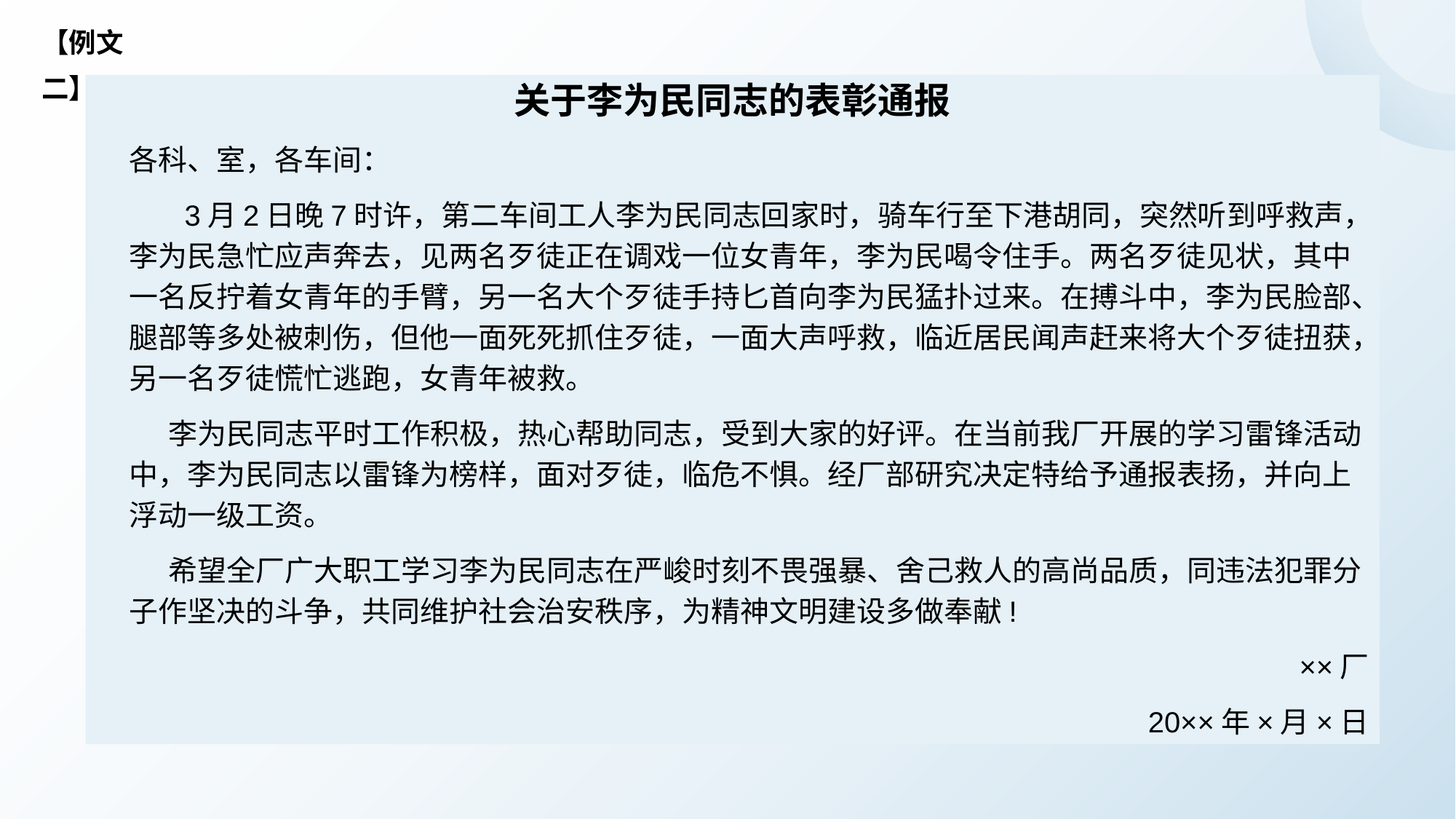

【例文二】
关于李为民同志的表彰通报
    各科、室，各车间：
           3月2日晚7时许，第二车间工人李为民同志回家时，骑车行至下港胡同，突然听到呼救声，李为民急忙应声奔去，见两名歹徒正在调戏一位女青年，李为民喝令住手。两名歹徒见状，其中一名反拧着女青年的手臂，另一名大个歹徒手持匕首向李为民猛扑过来。在搏斗中，李为民脸部、腿部等多处被刺伤，但他一面死死抓住歹徒，一面大声呼救，临近居民闻声赶来将大个歹徒扭获，另一名歹徒慌忙逃跑，女青年被救。
          李为民同志平时工作积极，热心帮助同志，受到大家的好评。在当前我厂开展的学习雷锋活动中，李为民同志以雷锋为榜样，面对歹徒，临危不惧。经厂部研究决定特给予通报表扬，并向上浮动一级工资。
          希望全厂广大职工学习李为民同志在严峻时刻不畏强暴、舍己救人的高尚品质，同违法犯罪分子作坚决的斗争，共同维护社会治安秩序，为精神文明建设多做奉献!
    ××厂
20××年×月×日